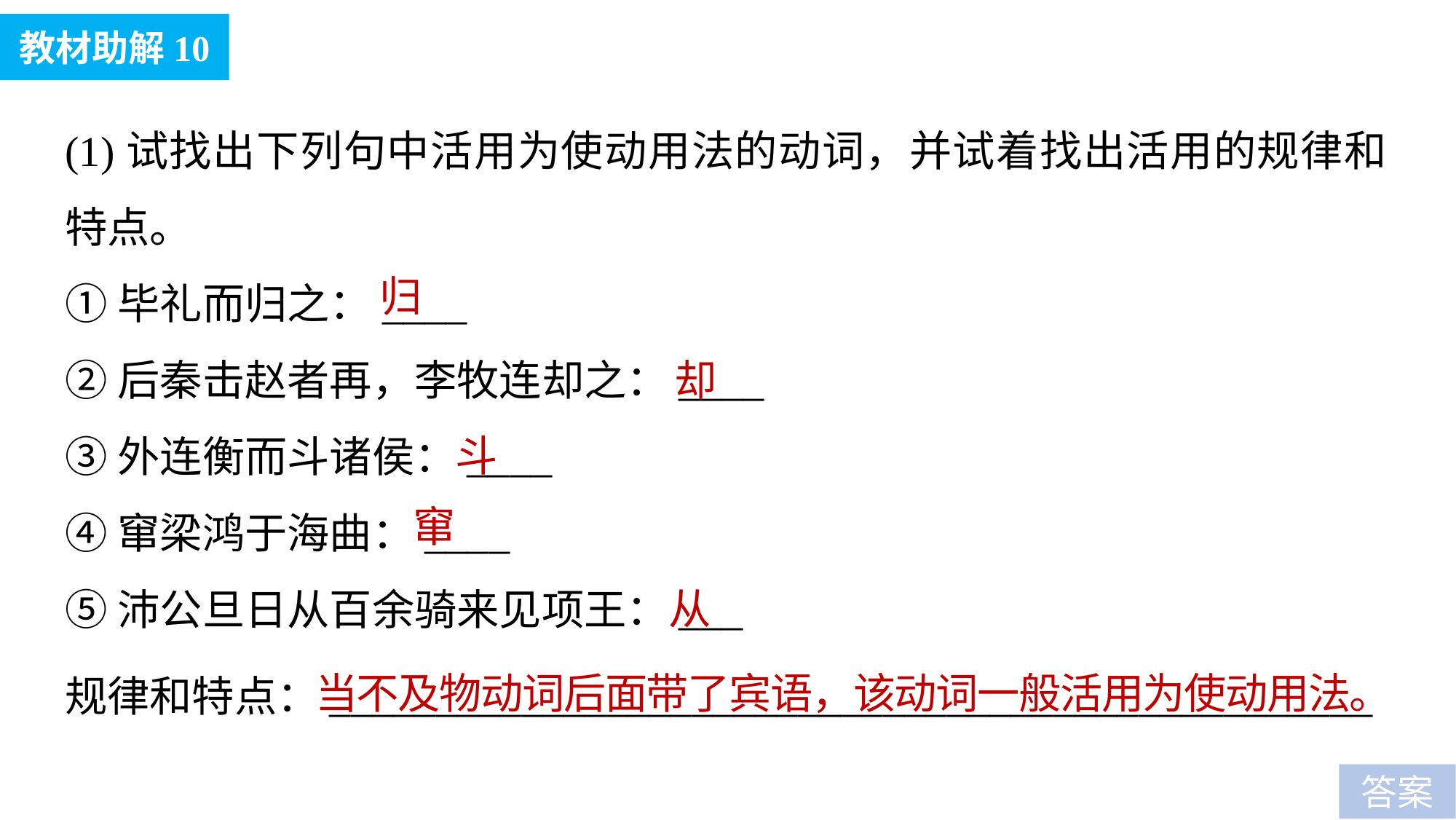

教材助解10
(1)试找出下列句中活用为使动用法的动词，并试着找出活用的规律和特点。
①毕礼而归之：____
②后秦击赵者再，李牧连却之：____
③外连衡而斗诸侯：____
④窜梁鸿于海曲：____
⑤沛公旦日从百余骑来见项王：___
归
却
斗
窜
从
                    当不及物动词后面带了宾语，该动词一般活用为使动用法。
规律和特点：_________________________________________________
答案